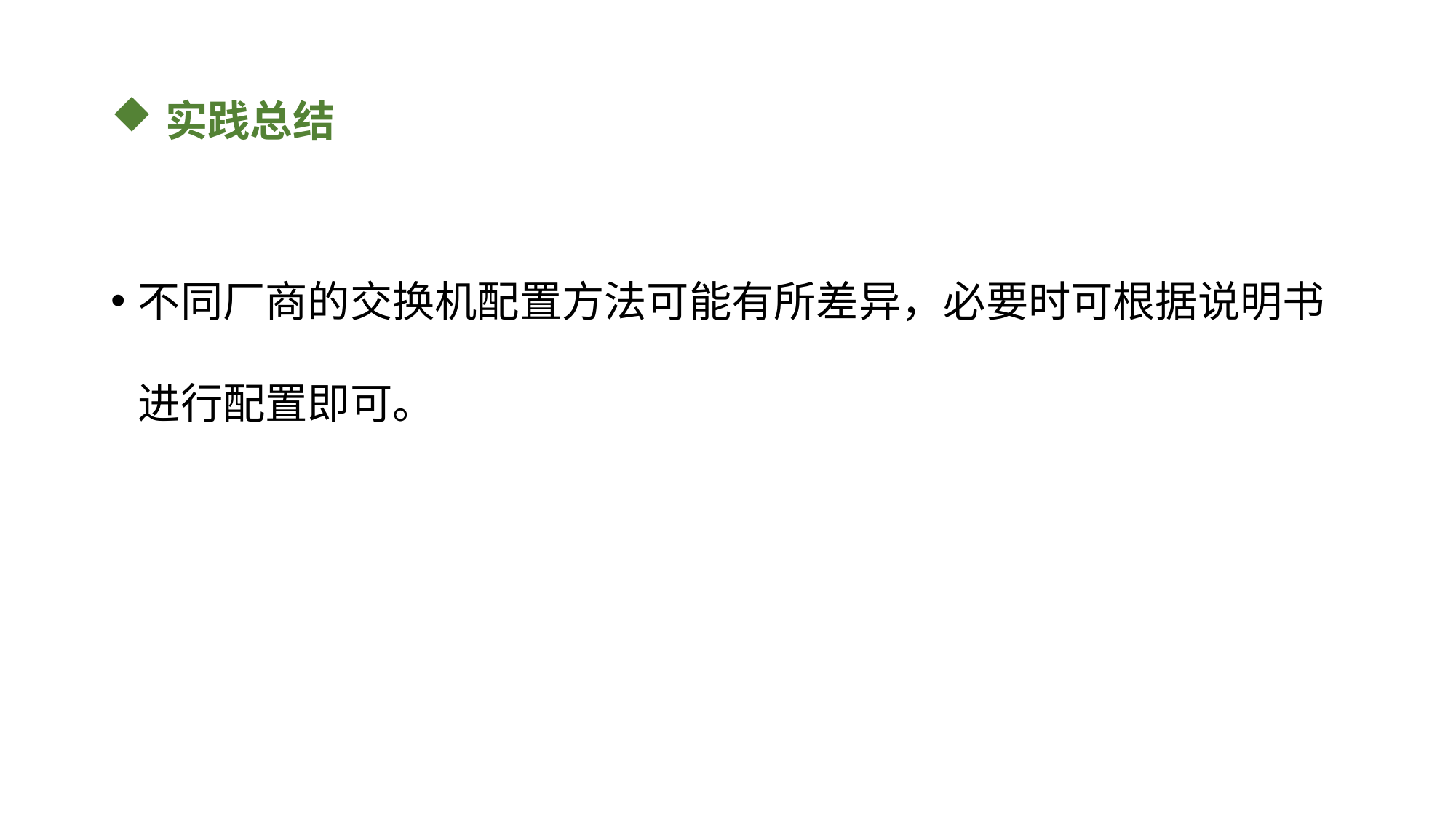

# 实践总结
不同厂商的交换机配置方法可能有所差异，必要时可根据说明书进行配置即可。